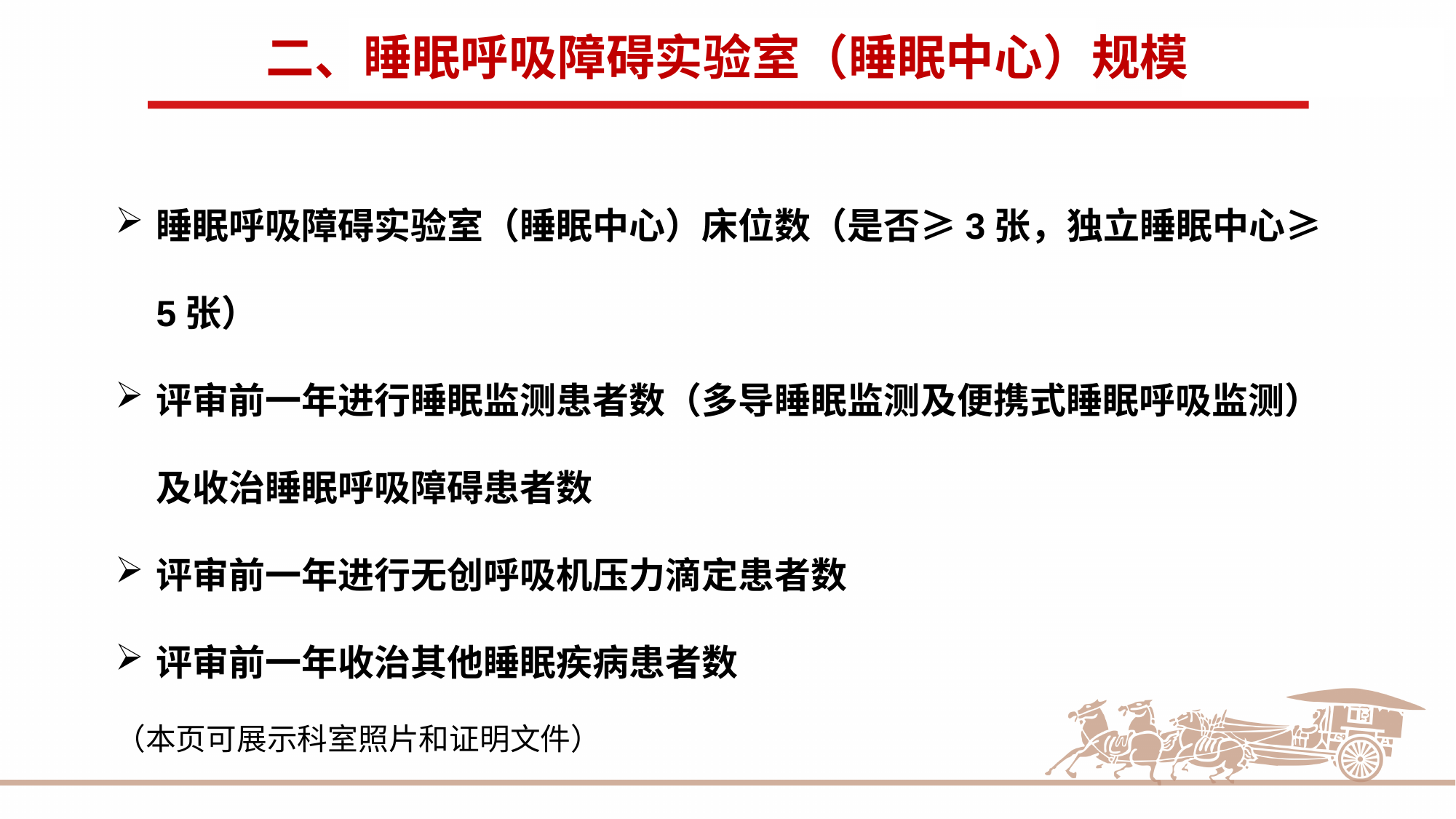

二、睡眠呼吸障碍实验室（睡眠中心）规模
睡眠呼吸障碍实验室（睡眠中心）床位数（是否≥3张，独立睡眠中心≥5张）
评审前一年进行睡眠监测患者数（多导睡眠监测及便携式睡眠呼吸监测）及收治睡眠呼吸障碍患者数
评审前一年进行无创呼吸机压力滴定患者数
评审前一年收治其他睡眠疾病患者数
（本页可展示科室照片和证明文件）